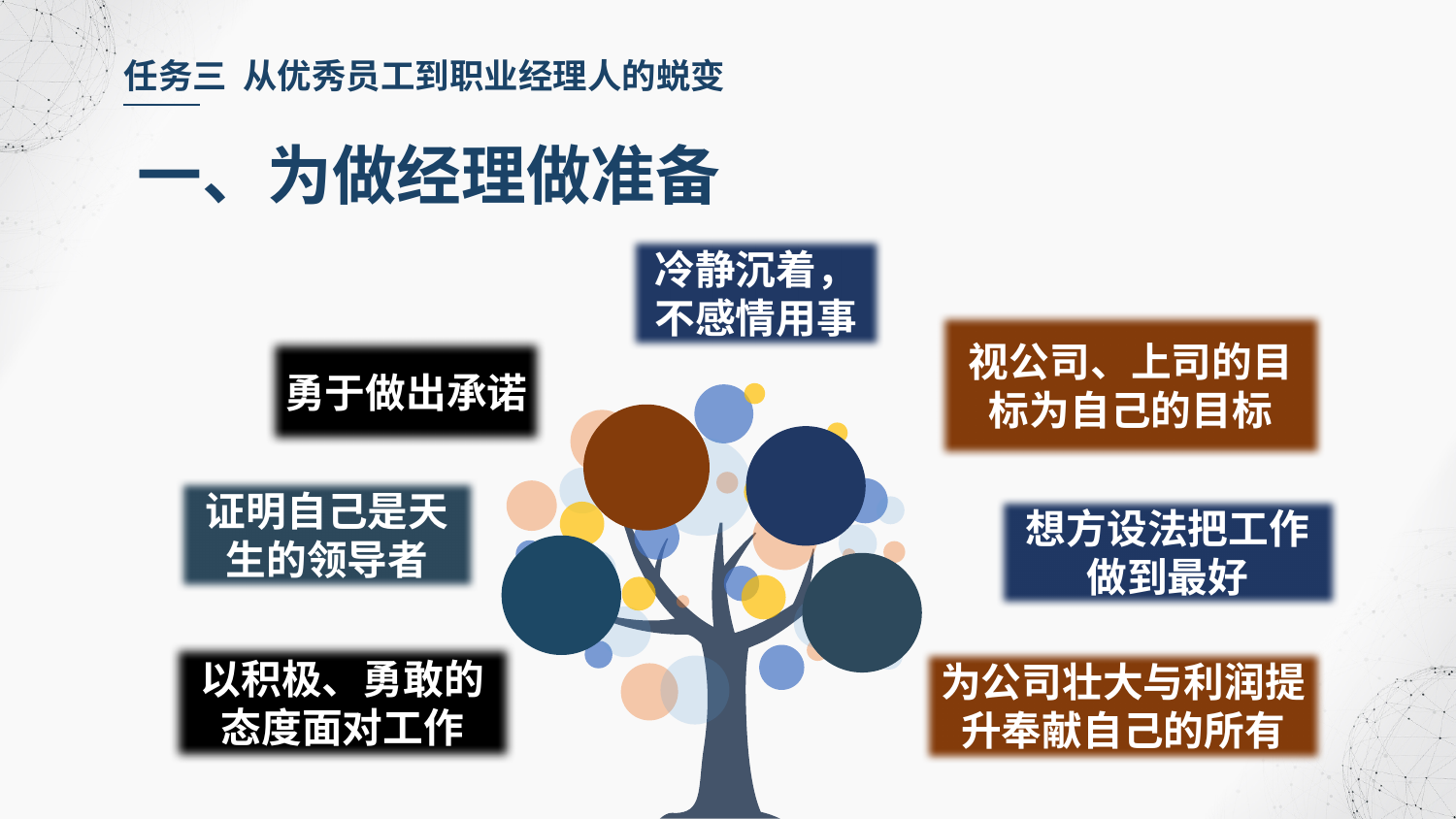

任务三  从优秀员工到职业经理人的蜕变
一、为做经理做准备
冷静沉着，不感情用事
视公司、上司的目标为自己的目标
勇于做出承诺

证明自己是天生的领导者
想方设法把工作做到最好
以积极、勇敢的态度面对工作
为公司壮大与利润提升奉献自己的所有